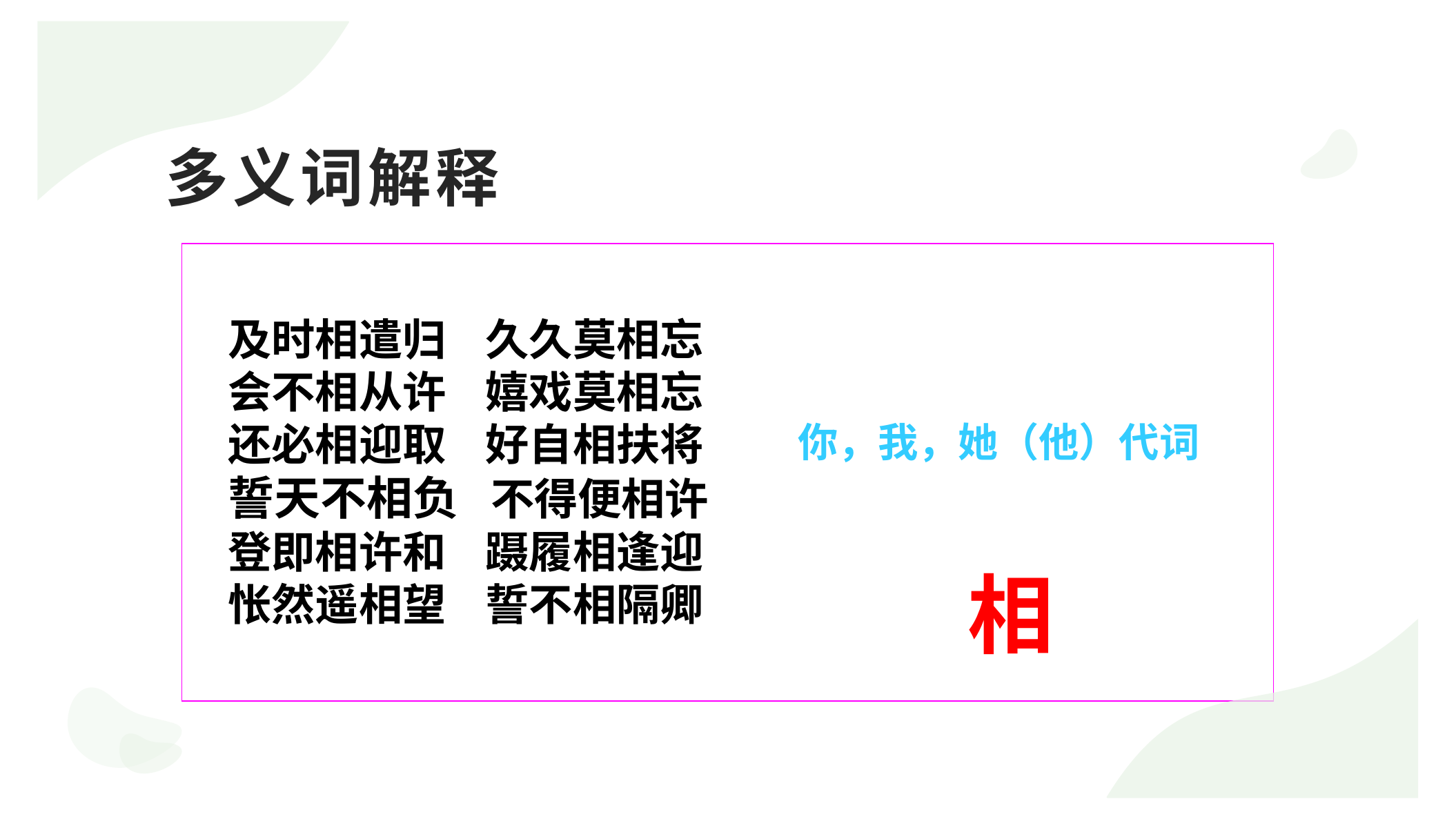

多义词解释

及时相遣归    久久莫相忘
会不相从许    嬉戏莫相忘
还必相迎取    好自相扶将
誓天不相负   不得便相许
登即相许和    蹑履相逢迎
怅然遥相望    誓不相隔卿
你，我，她（他）代词
相